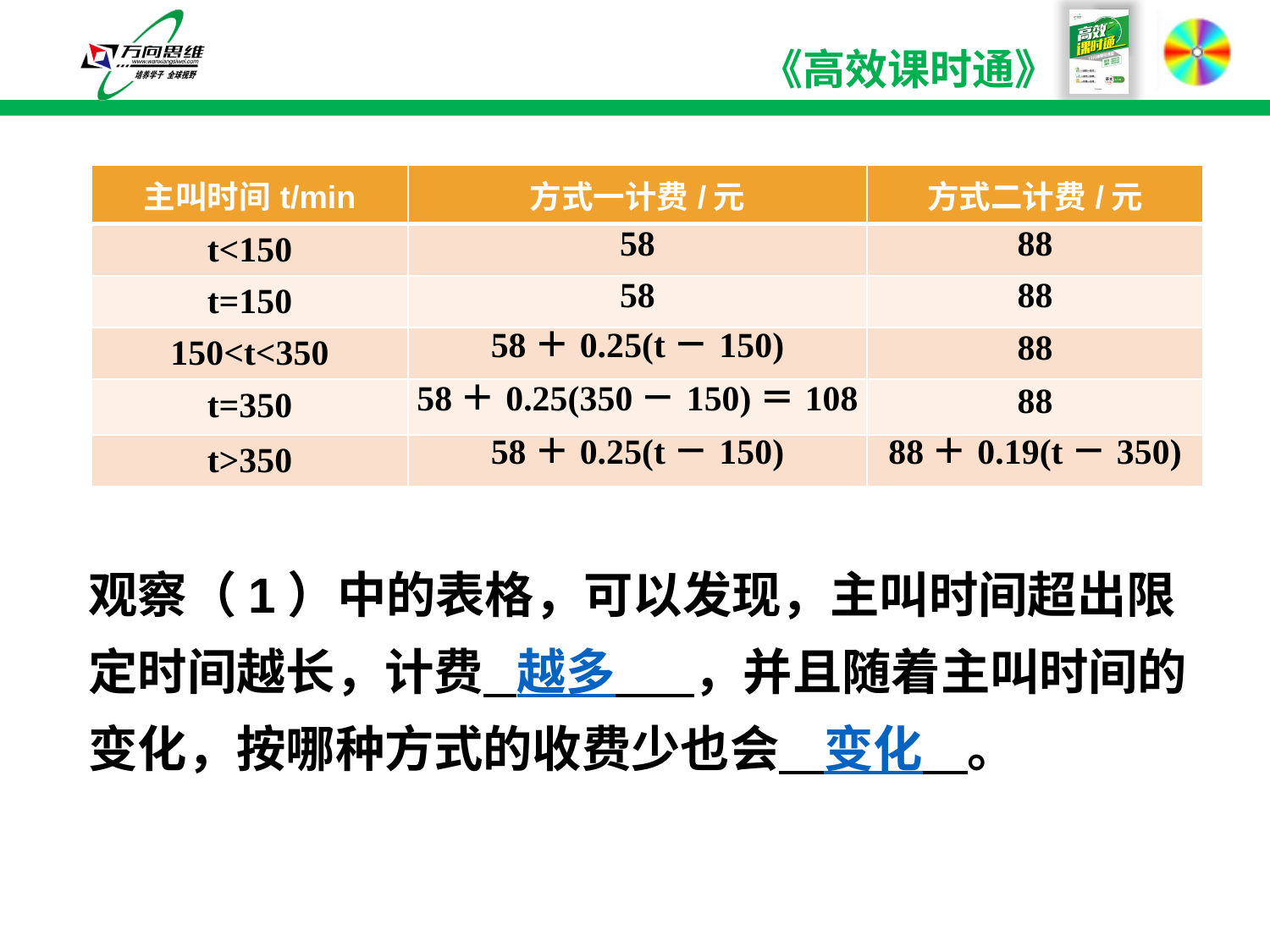

| 主叫时间t/min | 方式一计费/元 | 方式二计费/元 |
| --- | --- | --- |
| t<150 | 58 | 88 |
| t=150 | 58 | 88 |
| 150<t<350 | 58＋0.25(t－150) | 88 |
| t=350 | 58＋0.25(350－150)＝108 | 88 |
| t>350 | 58＋0.25(t－150) | 88＋0.19(t－350) |
观察（1）中的表格，可以发现，主叫时间超出限定时间越长，计费   越多       ，并且随着主叫时间的变化，按哪种方式的收费少也会    变化    。